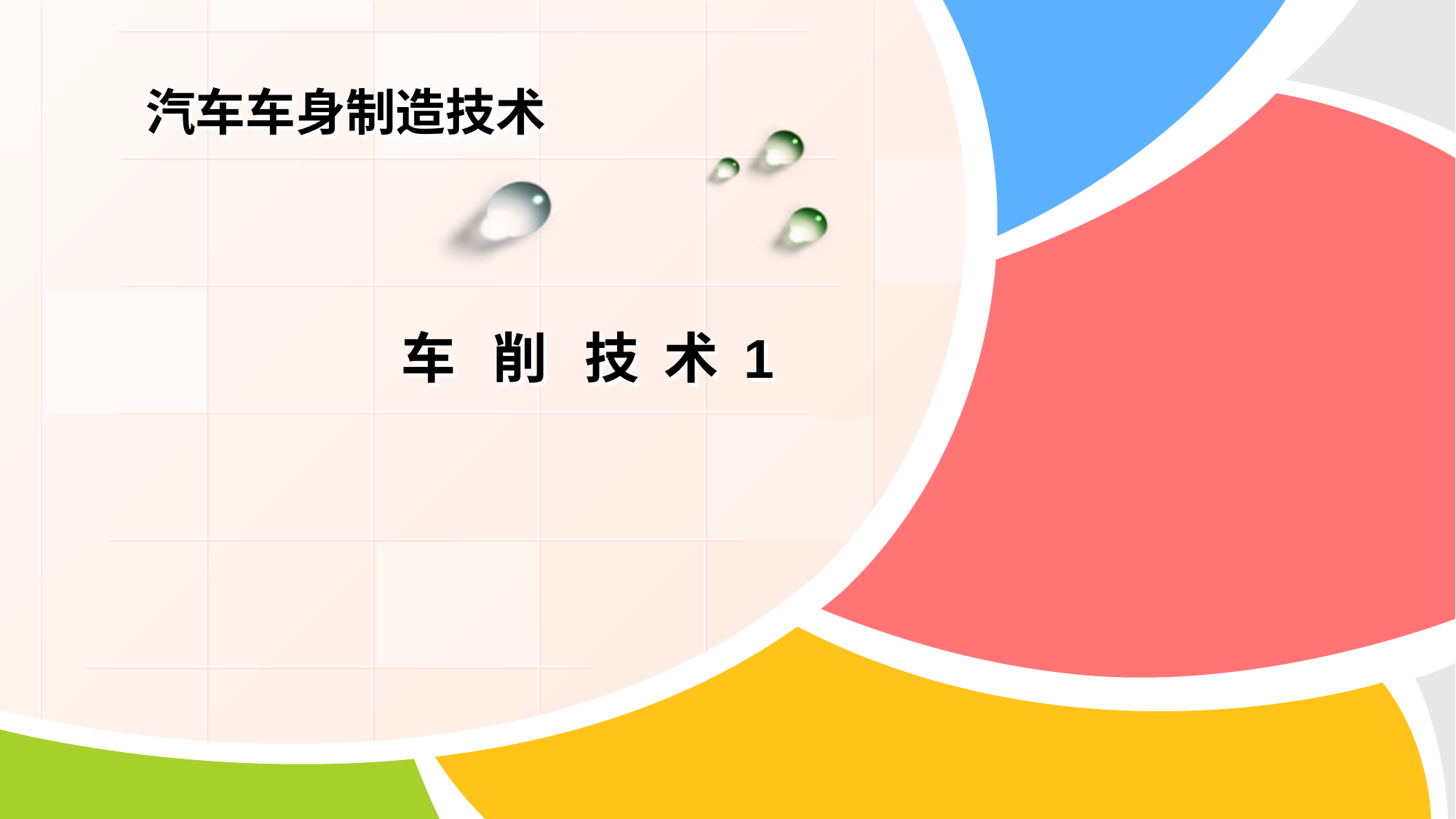

# 汽车车身制造技术
    车   削   技  术 1